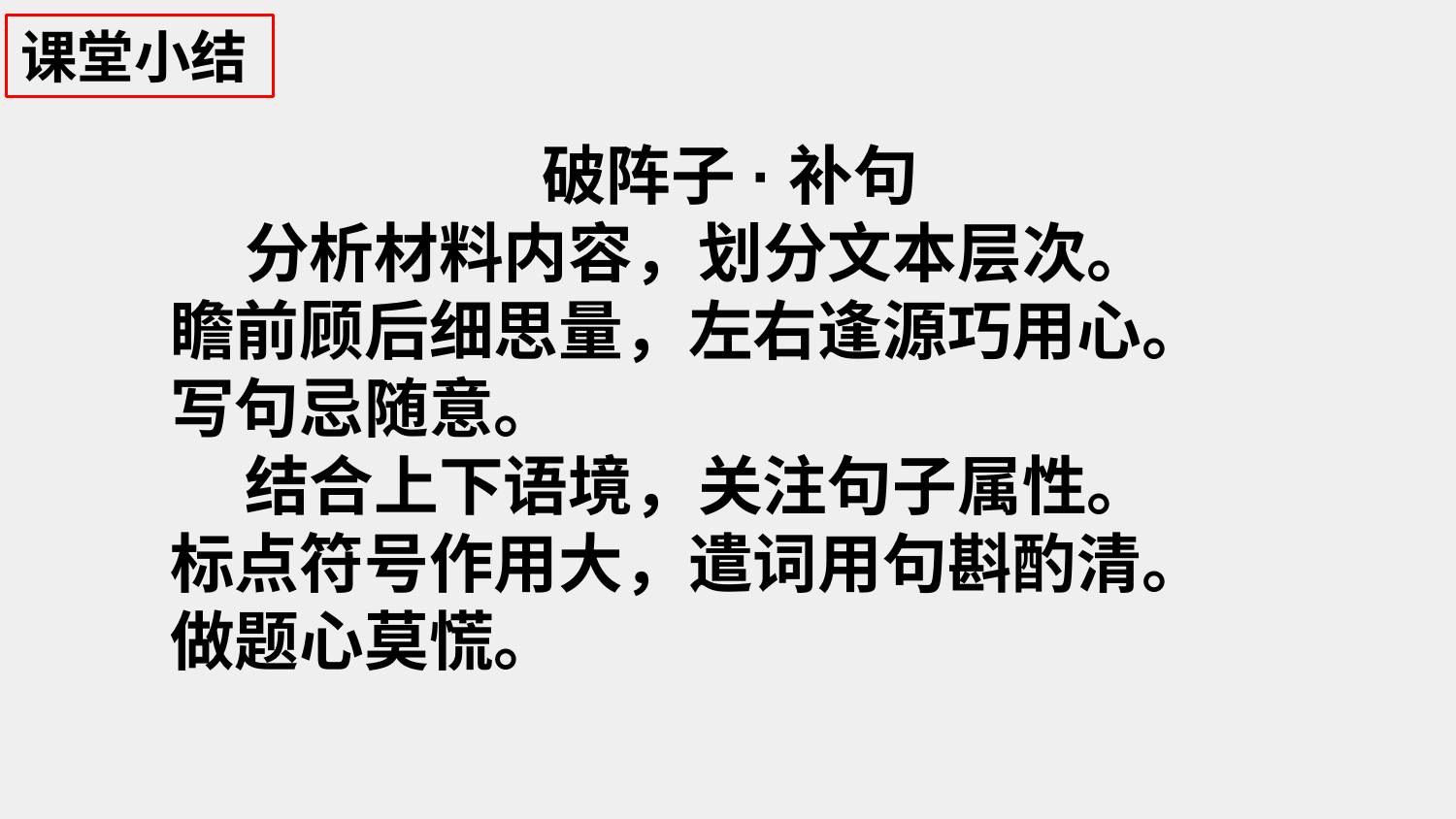

课堂小结
破阵子·补句
    分析材料内容，划分文本层次。
瞻前顾后细思量，左右逢源巧用心。
写句忌随意。
    结合上下语境，关注句子属性。
标点符号作用大，遣词用句斟酌清。
做题心莫慌。